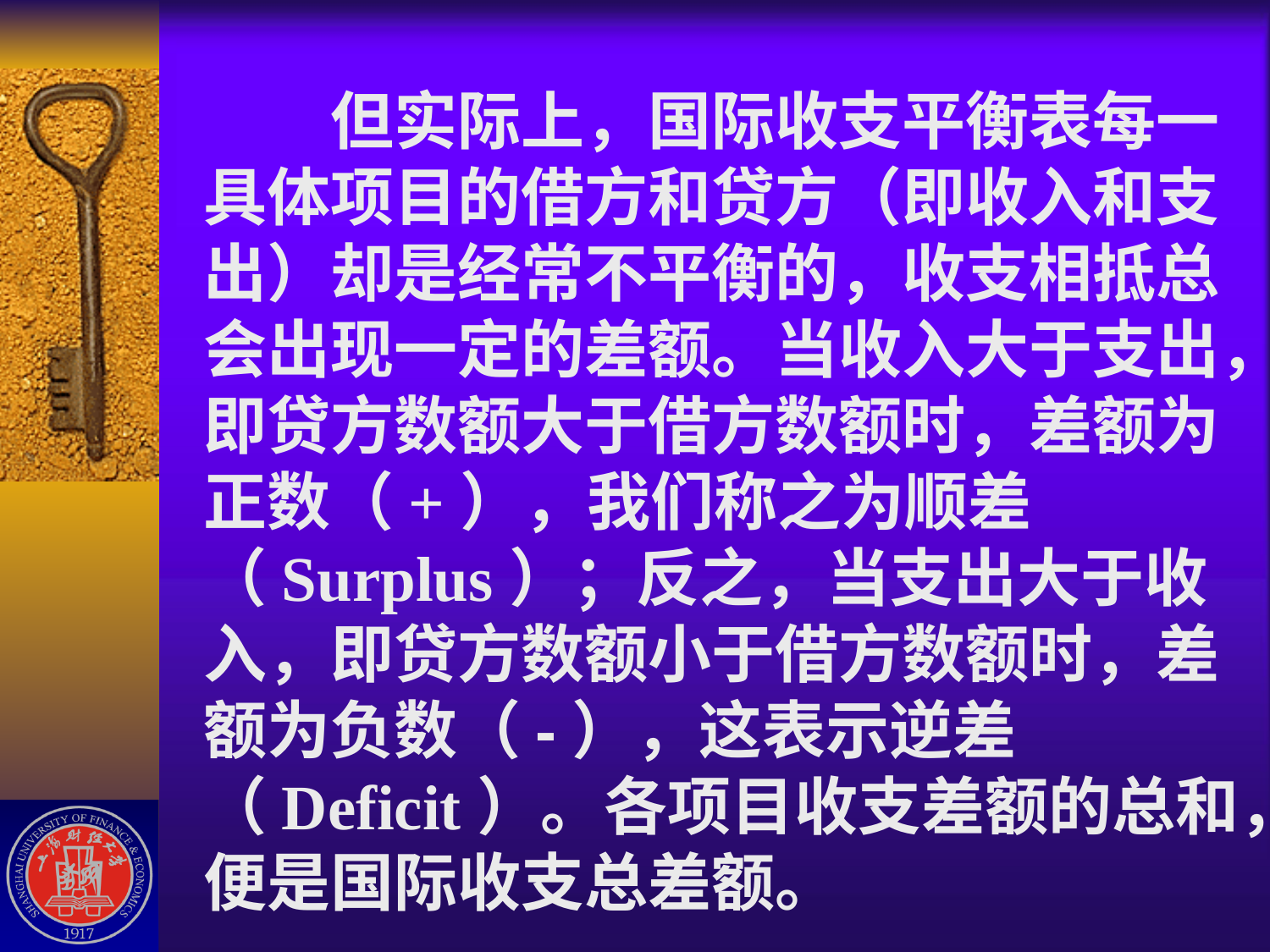

# 但实际上，国际收支平衡表每一具体项目的借方和贷方（即收入和支出）却是经常不平衡的，收支相抵总会出现一定的差额。当收入大于支出，即贷方数额大于借方数额时，差额为正数（+），我们称之为顺差（Surplus）；反之，当支出大于收入，即贷方数额小于借方数额时，差额为负数（-），这表示逆差（Deficit）。各项目收支差额的总和，便是国际收支总差额。